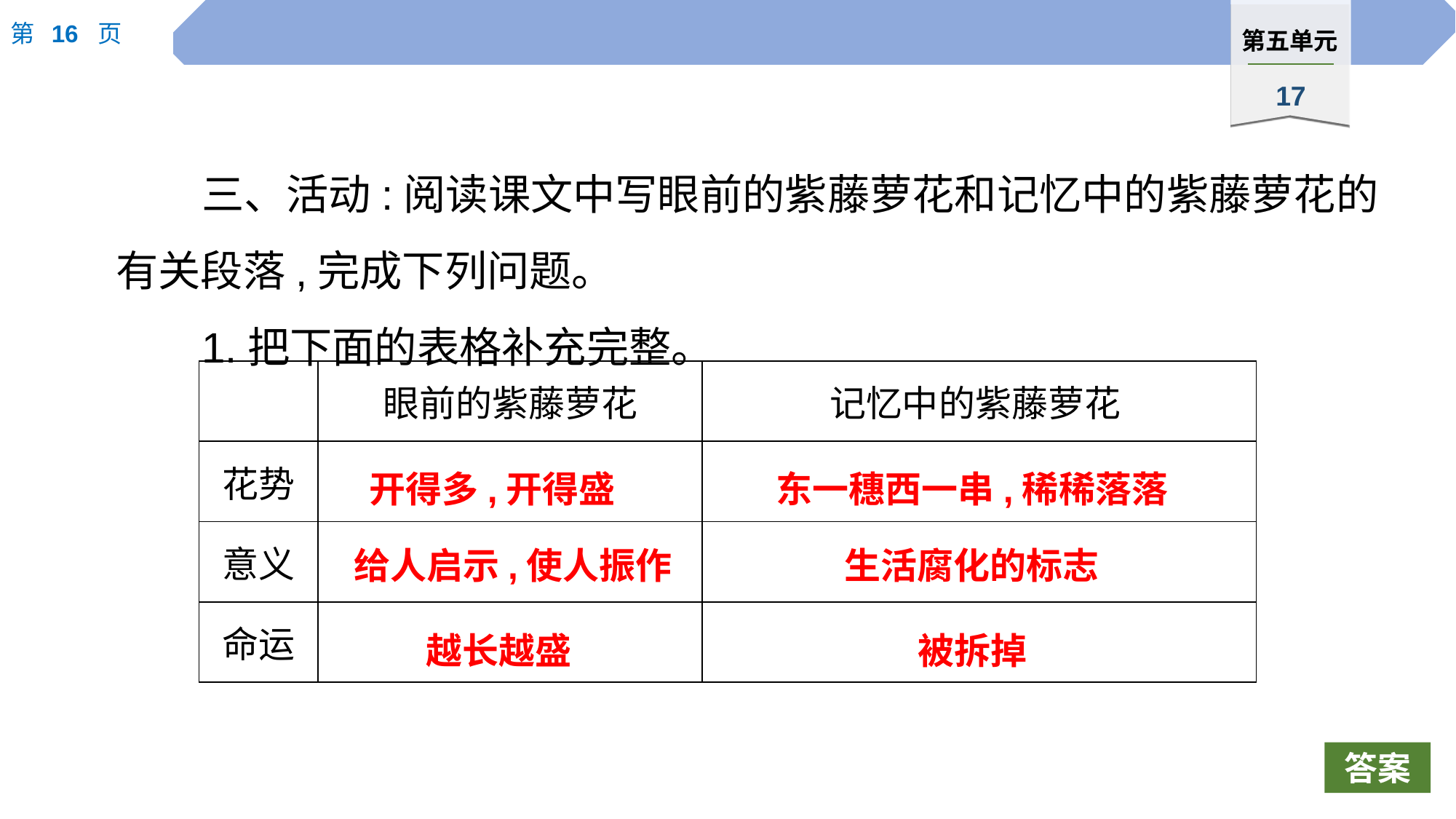

三、活动:阅读课文中写眼前的紫藤萝花和记忆中的紫藤萝花的有关段落,完成下列问题。
1.把下面的表格补充完整。
|  | 眼前的紫藤萝花 | 记忆中的紫藤萝花 |
| --- | --- | --- |
| 花势 |  |  |
| 意义 |  |  |
| 命运 |  |  |
开得多,开得盛
东一穗西一串,稀稀落落
给人启示,使人振作
生活腐化的标志
越长越盛
被拆掉
答案